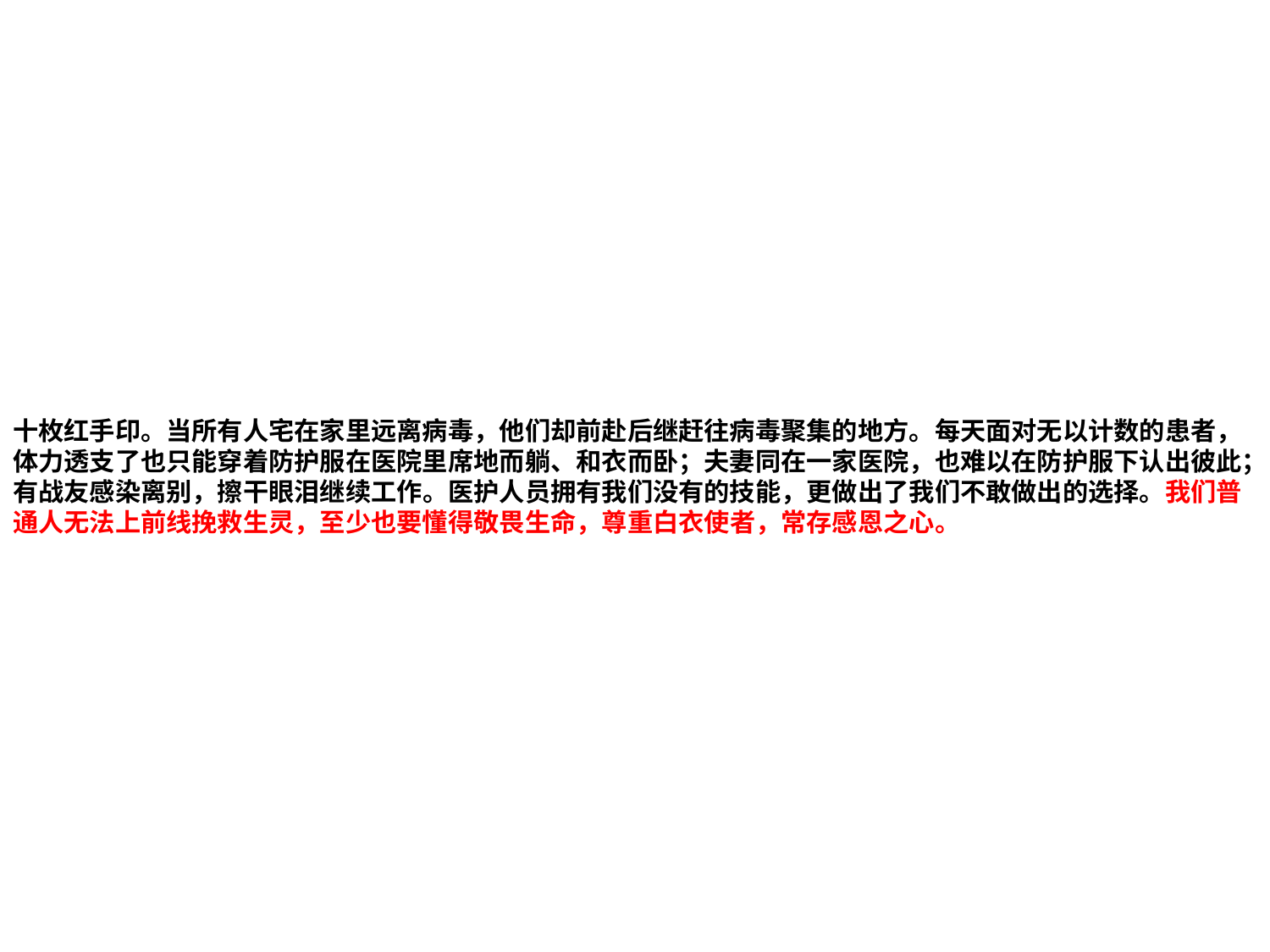

# 十枚红手印。当所有人宅在家里远离病毒，他们却前赴后继赶往病毒聚集的地方。每天面对无以计数的患者，体力透支了也只能穿着防护服在医院里席地而躺、和衣而卧；夫妻同在一家医院，也难以在防护服下认出彼此；有战友感染离别，擦干眼泪继续工作。医护人员拥有我们没有的技能，更做出了我们不敢做出的选择。我们普通人无法上前线挽救生灵，至少也要懂得敬畏生命，尊重白衣使者，常存感恩之心。